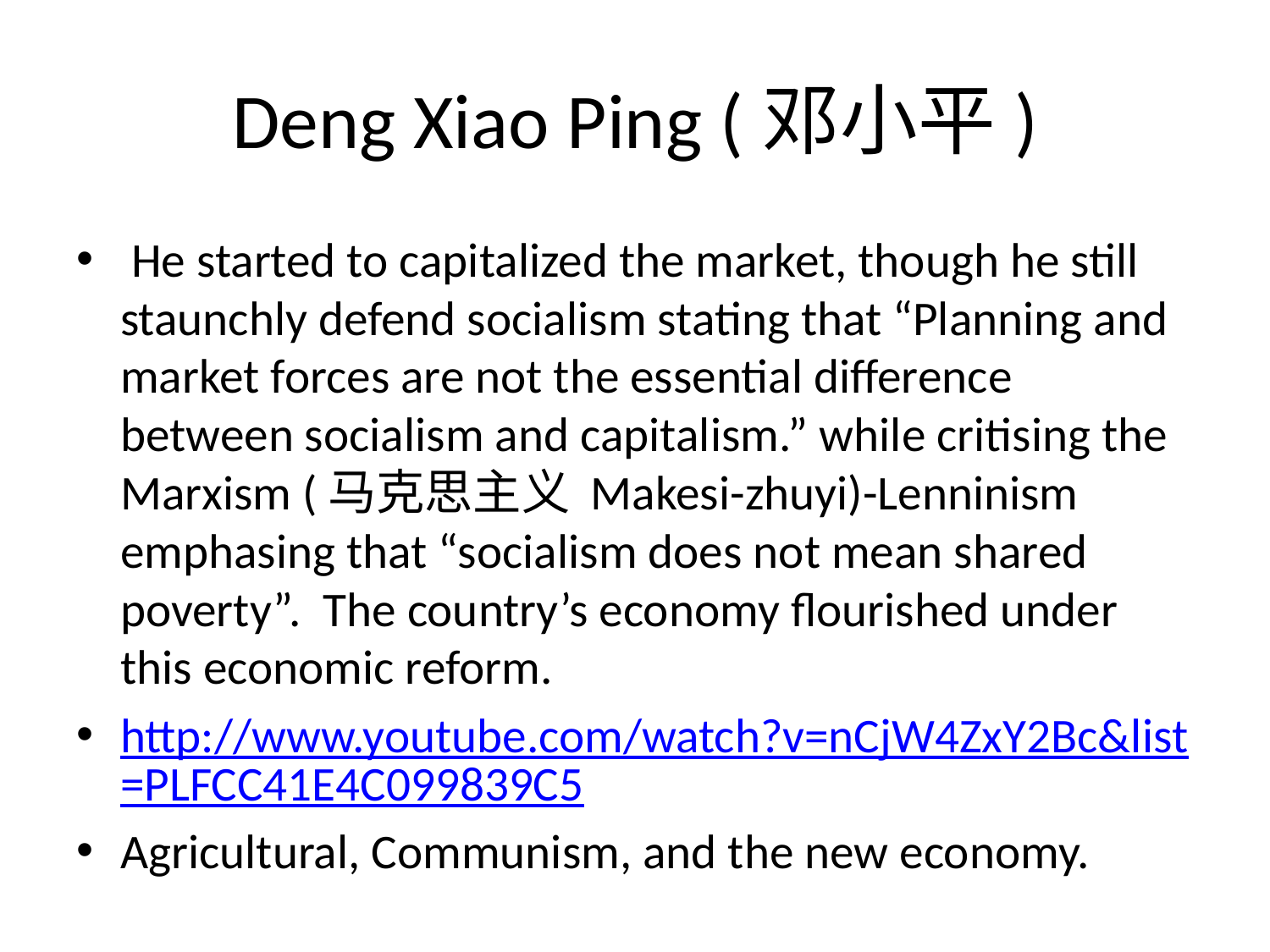

# Deng Xiao Ping (邓小平)
 He started to capitalized the market, though he still staunchly defend socialism stating that “Planning and market forces are not the essential difference between socialism and capitalism.” while critising the Marxism (马克思主义 Makesi-zhuyi)-Lenninism emphasing that “socialism does not mean shared poverty”.  The country’s economy flourished under this economic reform.
http://www.youtube.com/watch?v=nCjW4ZxY2Bc&list=PLFCC41E4C099839C5
Agricultural, Communism, and the new economy.